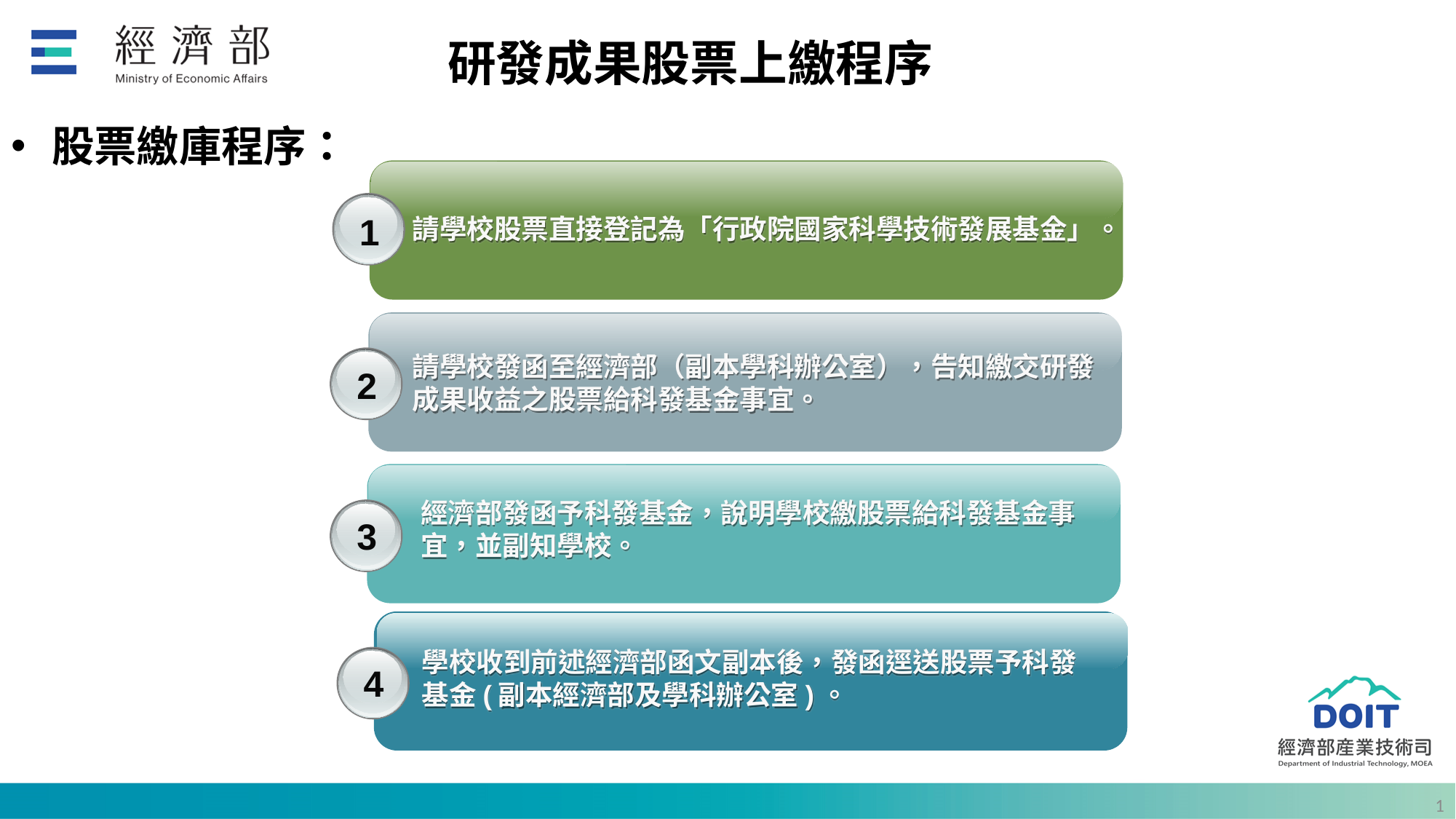

# 研發成果股票上繳程序
股票繳庫程序：

1
請學校股票直接登記為「行政院國家科學技術發展基金」。

2
請學校發函至經濟部（副本學科辦公室），告知繳交研發成果收益之股票給科發基金事宜。

3
經濟部發函予科發基金，說明學校繳股票給科發基金事宜，並副知學校。

4
學校收到前述經濟部函文副本後，發函逕送股票予科發基金(副本經濟部及學科辦公室)。